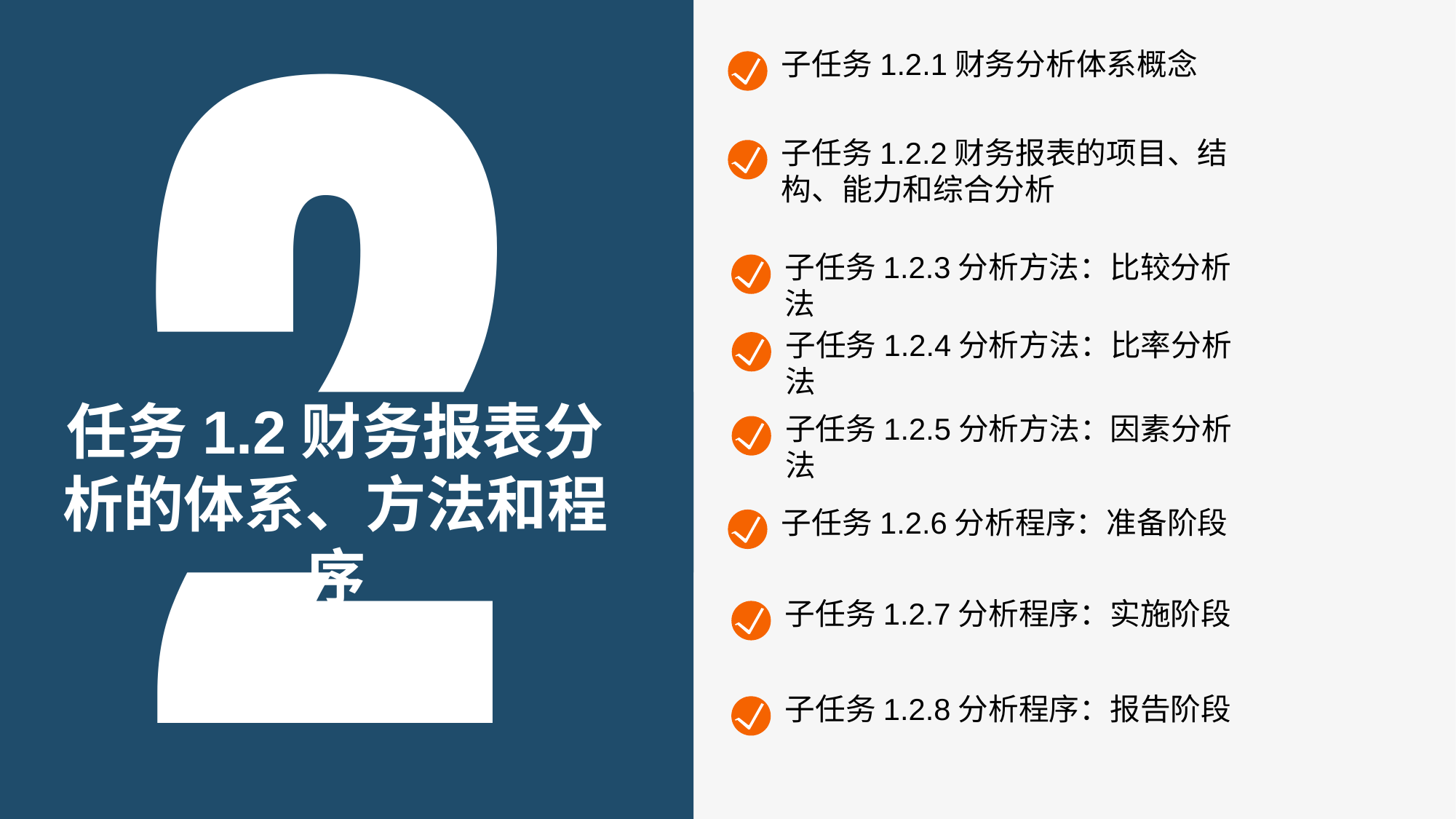

2
子任务1.2.1财务分析体系概念

子任务1.2.2财务报表的项目、结构、能力和综合分析

子任务1.2.3分析方法：比较分析法

子任务1.2.4分析方法：比率分析法

子任务1.2.5分析方法：因素分析法

任务1.2财务报表分析的体系、方法和程序
子任务1.2.6分析程序：准备阶段

子任务1.2.7分析程序：实施阶段

子任务1.2.8分析程序：报告阶段